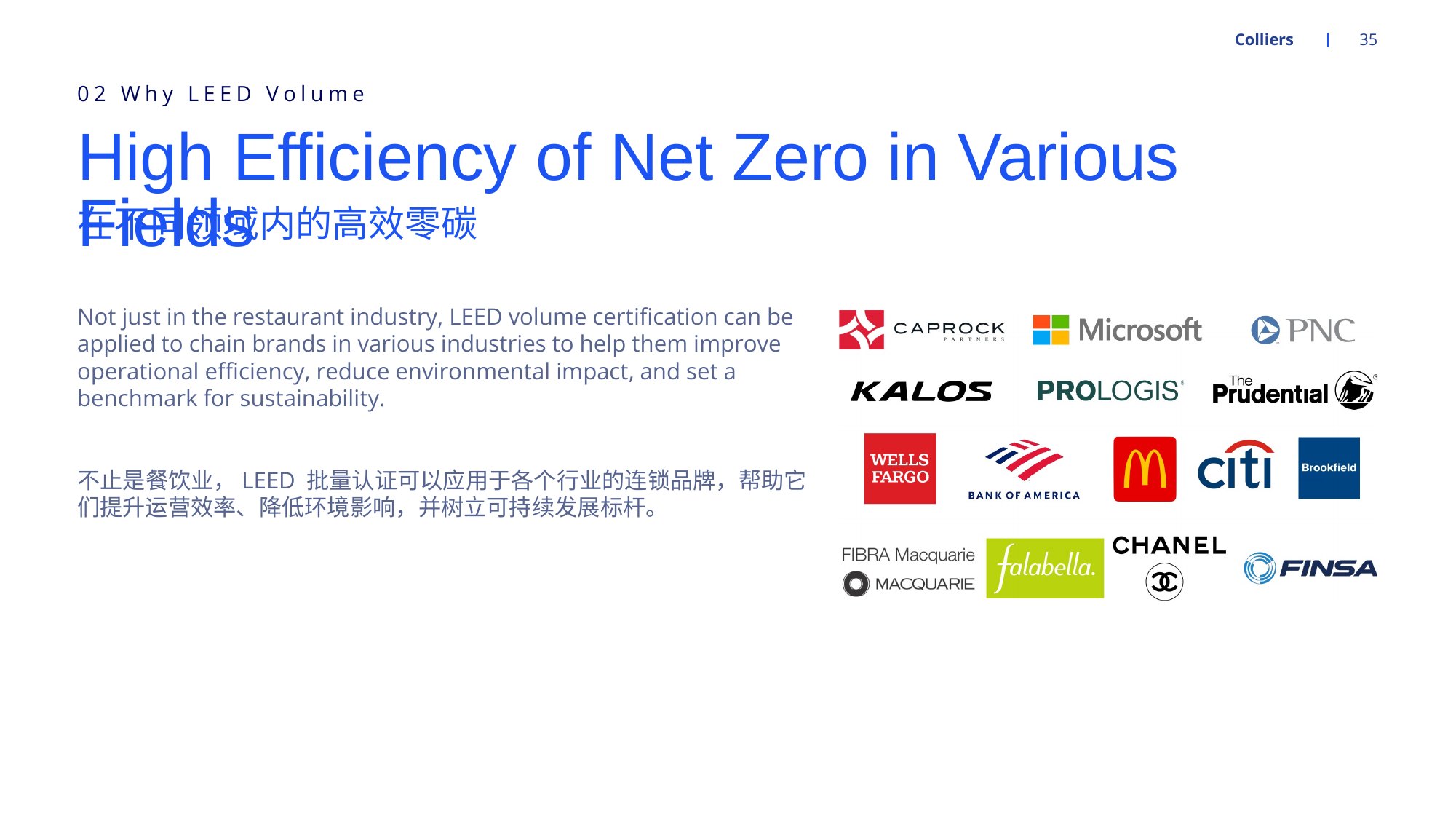

Colliers
35
02 Why LEED Volume
# High Efficiency of Net Zero in Various Fields
在不同领域内的高效零碳
Not just in the restaurant industry, LEED volume certification can be applied to chain brands in various industries to help them improve operational efficiency, reduce environmental impact, and set a benchmark for sustainability.

不止是餐饮业，LEED 批量认证可以应用于各个行业的连锁品牌，帮助它们提升运营效率、降低环境影响，并树立可持续发展标杆。